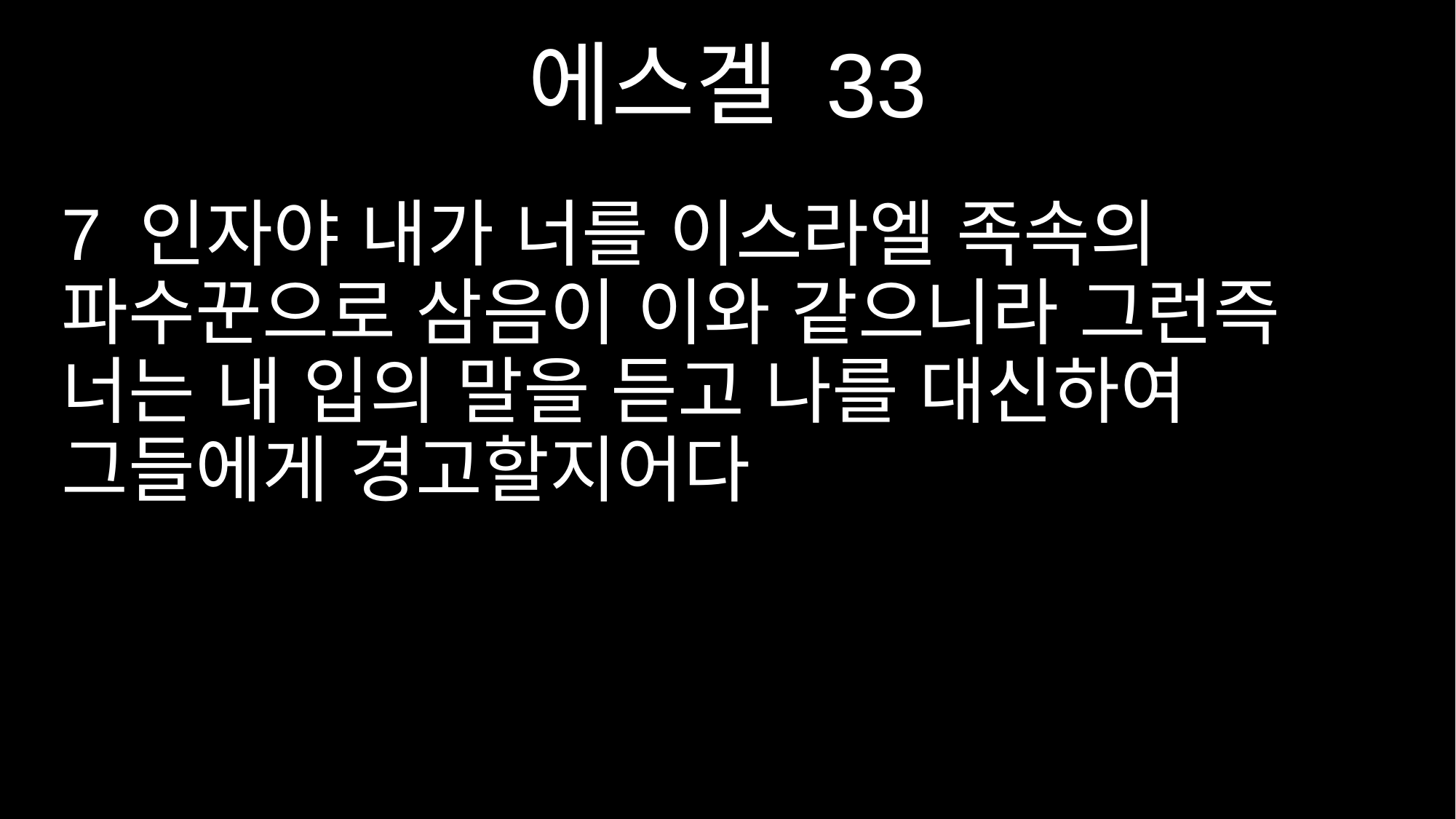

에스겔 33
7 인자야 내가 너를 이스라엘 족속의 파수꾼으로 삼음이 이와 같으니라 그런즉 너는 내 입의 말을 듣고 나를 대신하여 그들에게 경고할지어다